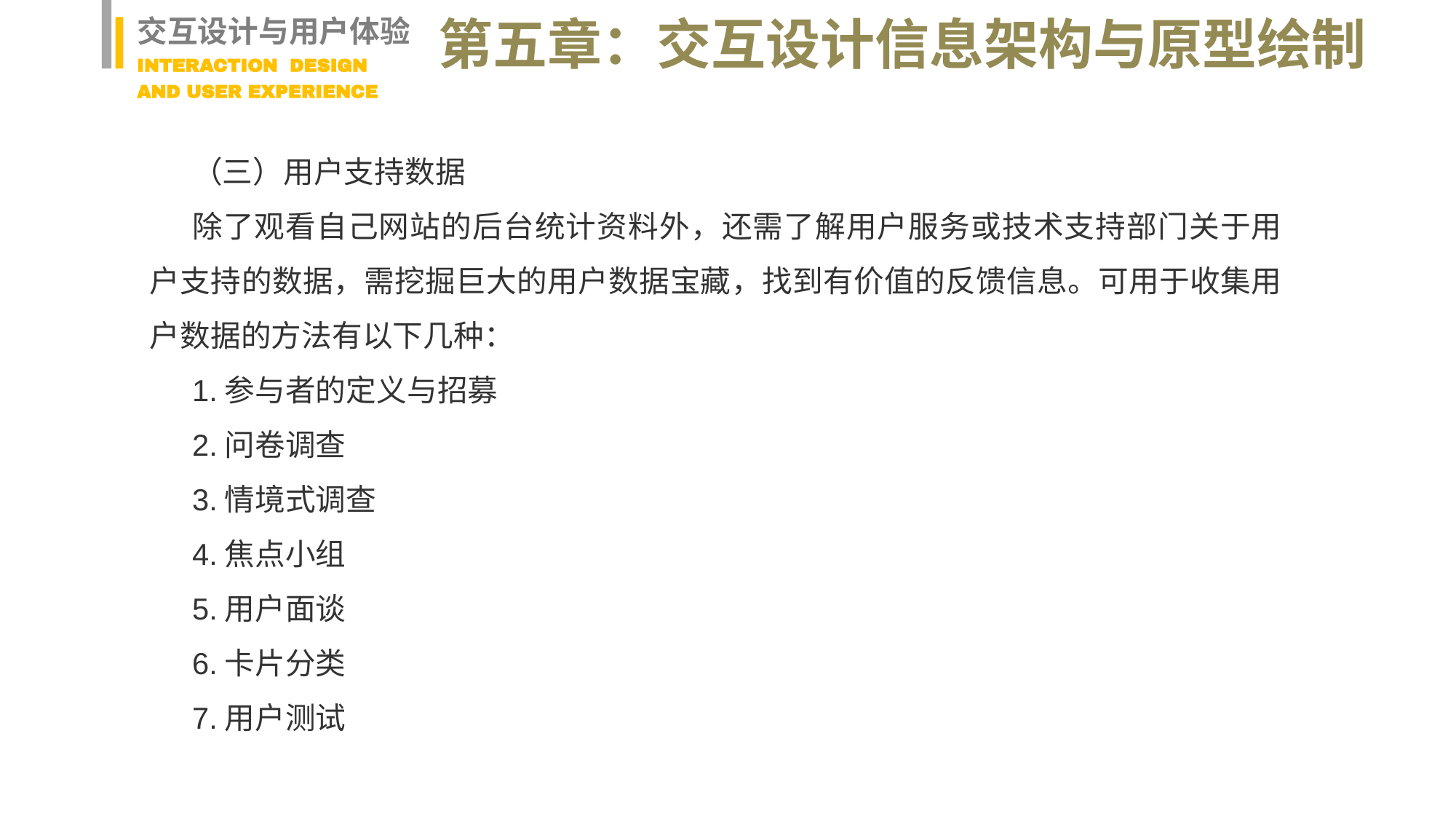

交互设计与用户体验
INTERACTION  DESIGN
AND USER EXPERIENCE
第五章：交互设计信息架构与原型绘制

（三）用户支持数据
除了观看自己网站的后台统计资料外，还需了解用户服务或技术支持部门关于用户支持的数据，需挖掘巨大的用户数据宝藏，找到有价值的反馈信息。可用于收集用户数据的方法有以下几种：
1.参与者的定义与招募
2.问卷调查
3.情境式调查
4.焦点小组
5.用户面谈
6.卡片分类
7.用户测试